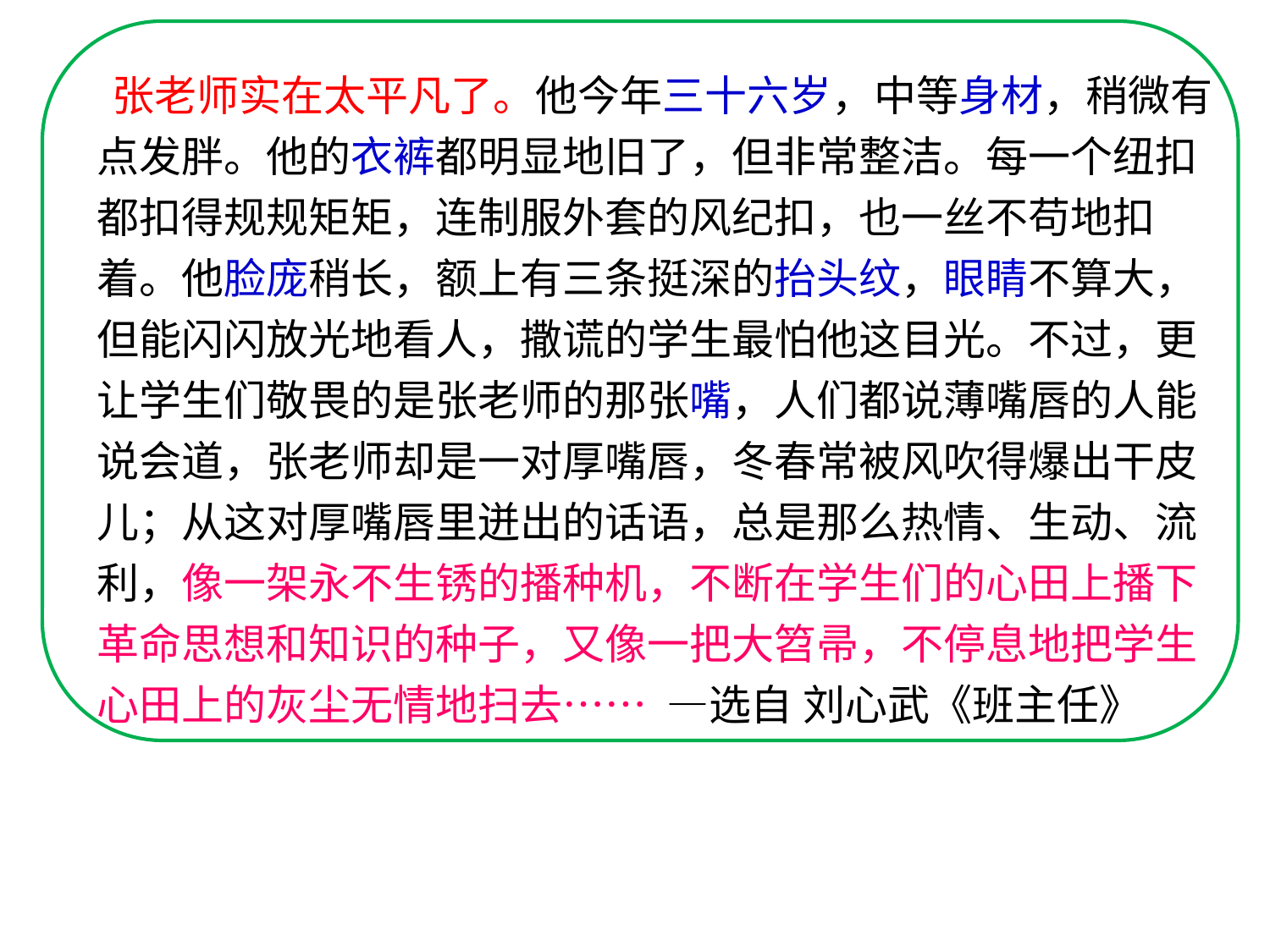

张老师实在太平凡了。他今年三十六岁，中等身材，稍微有点发胖。他的衣裤都明显地旧了，但非常整洁。每一个纽扣都扣得规规矩矩，连制服外套的风纪扣，也一丝不苟地扣着。他脸庞稍长，额上有三条挺深的抬头纹，眼睛不算大，但能闪闪放光地看人，撒谎的学生最怕他这目光。不过，更让学生们敬畏的是张老师的那张嘴，人们都说薄嘴唇的人能说会道，张老师却是一对厚嘴唇，冬春常被风吹得爆出干皮儿；从这对厚嘴唇里迸出的话语，总是那么热情、生动、流利，像一架永不生锈的播种机，不断在学生们的心田上播下革命思想和知识的种子，又像一把大笤帚，不停息地把学生心田上的灰尘无情地扫去……  —选自 刘心武《班主任》